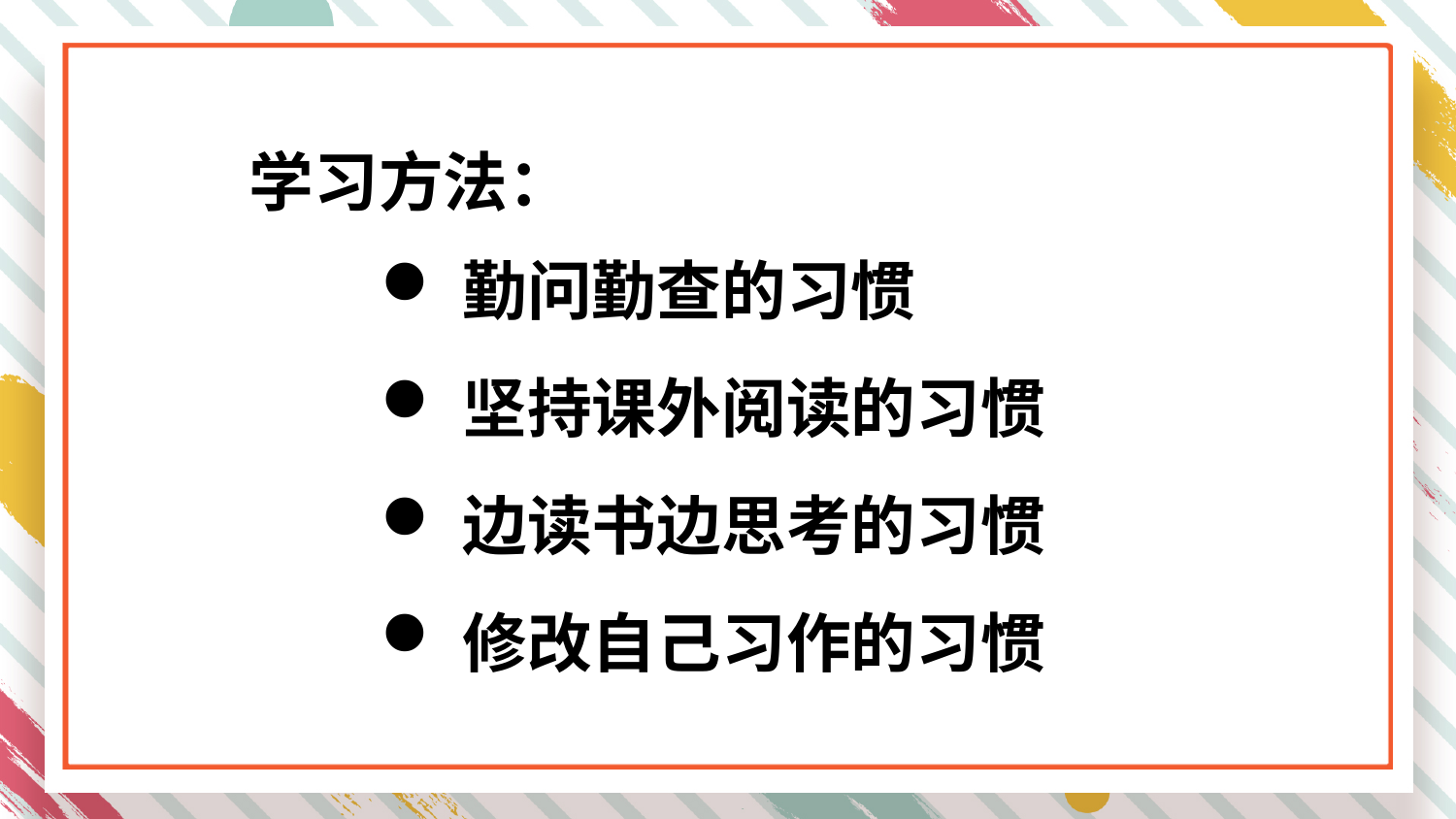

学习方法：
勤问勤查的习惯
坚持课外阅读的习惯
边读书边思考的习惯
修改自己习作的习惯